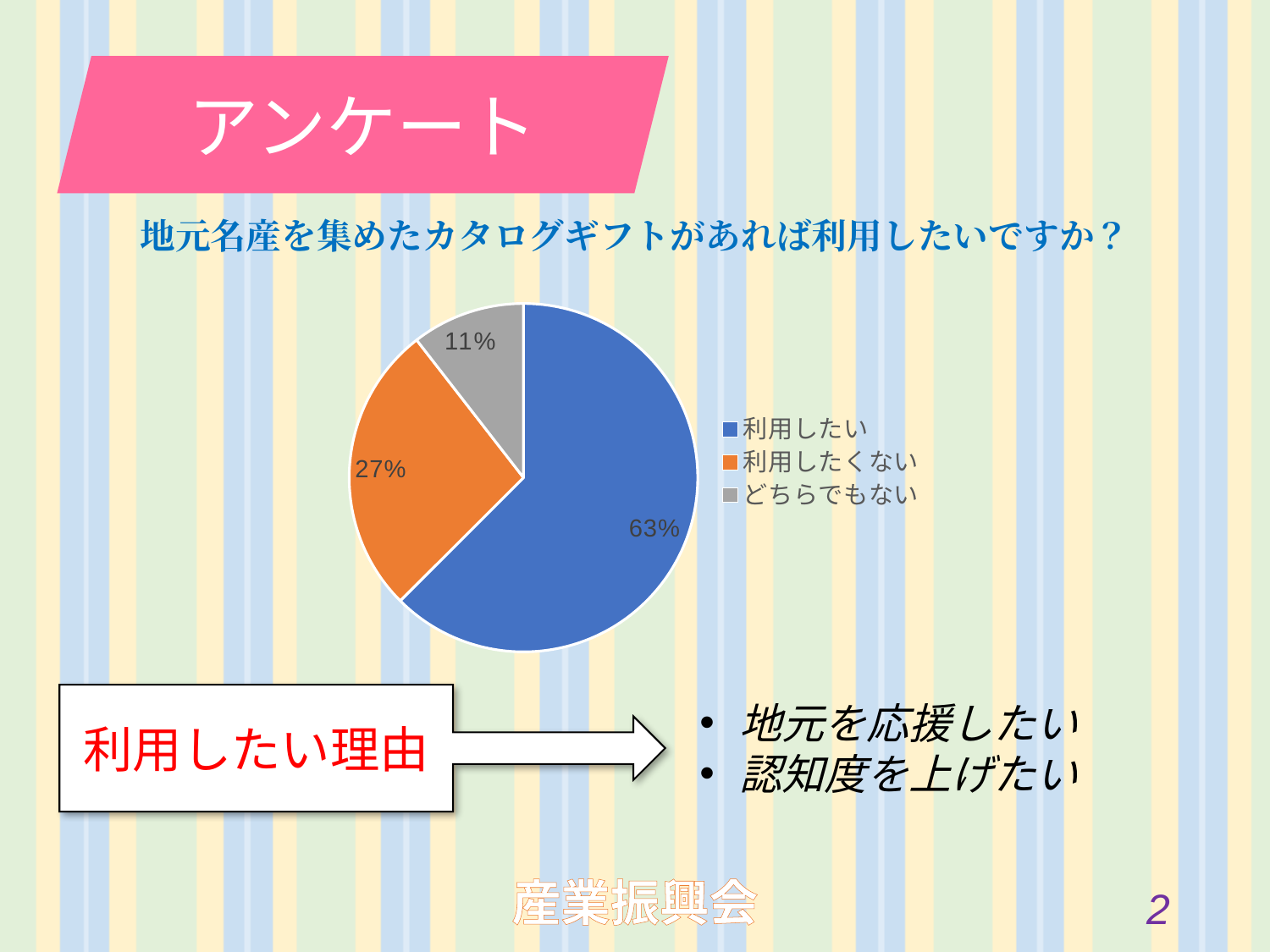

アンケート
地元名産を集めたカタログギフトがあれば利用したいですか？

### Chart

| Category | 回答数 |
|---|---|
| 利用したい | 125.0 |
| 利用したくない | 54.0 |
| どちらでもない | 21.0 |
利用したい理由
地元を応援したい
認知度を上げたい
2